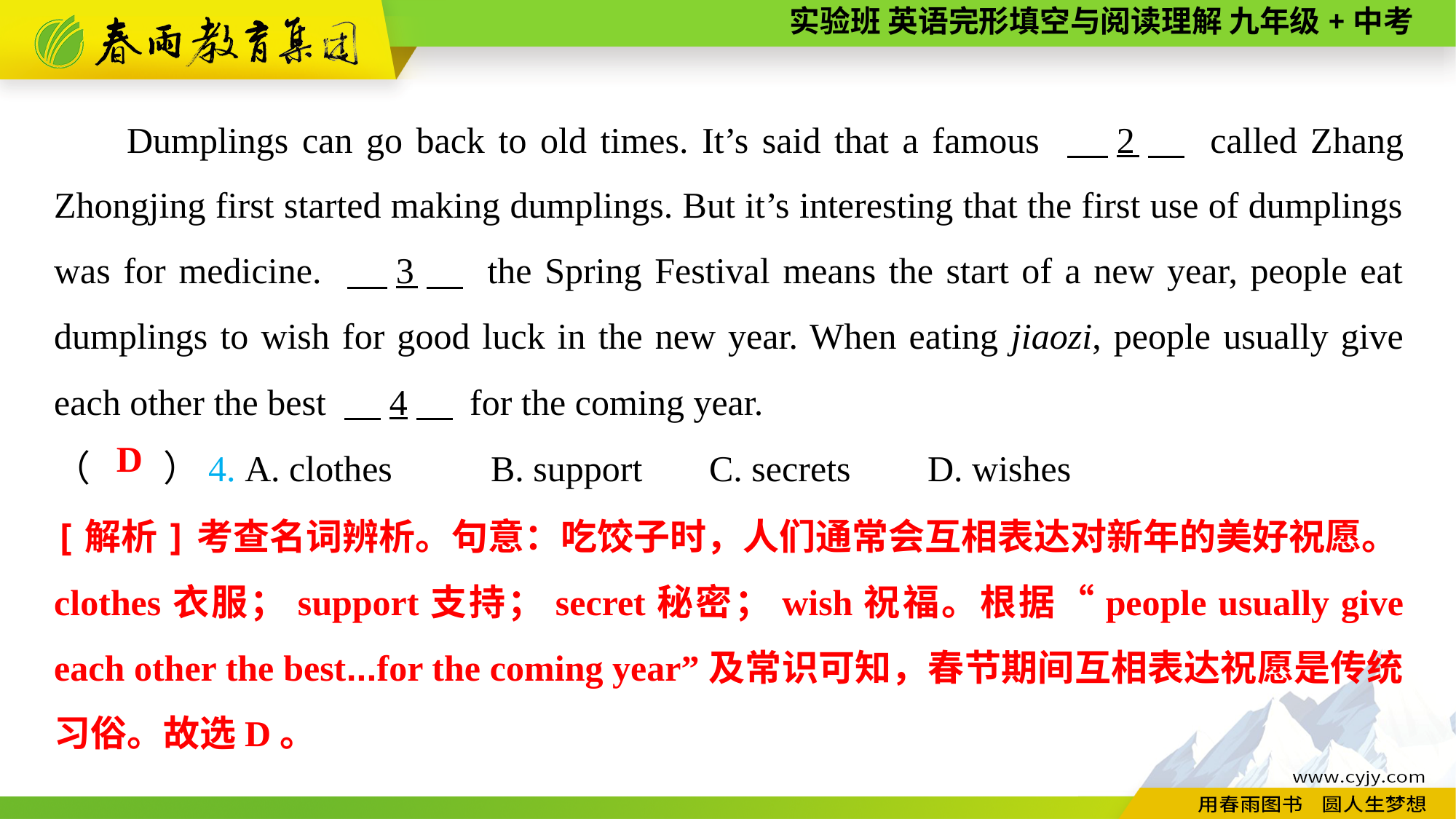

Dumplings can go back to old times. It’s said that a famous 　2　 called Zhang Zhongjing first started making dumplings. But it’s interesting that the first use of dumplings was for medicine. 　3　 the Spring Festival means the start of a new year, people eat dumplings to wish for good luck in the new year. When eating jiaozi, people usually give each other the best 　4　 for the coming year.
（　　）4. A. clothes	B. support	C. secrets	D. wishes
D
[解析]考查名词辨析。句意：吃饺子时，人们通常会互相表达对新年的美好祝愿。clothes衣服；support支持；secret秘密；wish祝福。根据“people usually give each other the best...for the coming year”及常识可知，春节期间互相表达祝愿是传统习俗。故选D。